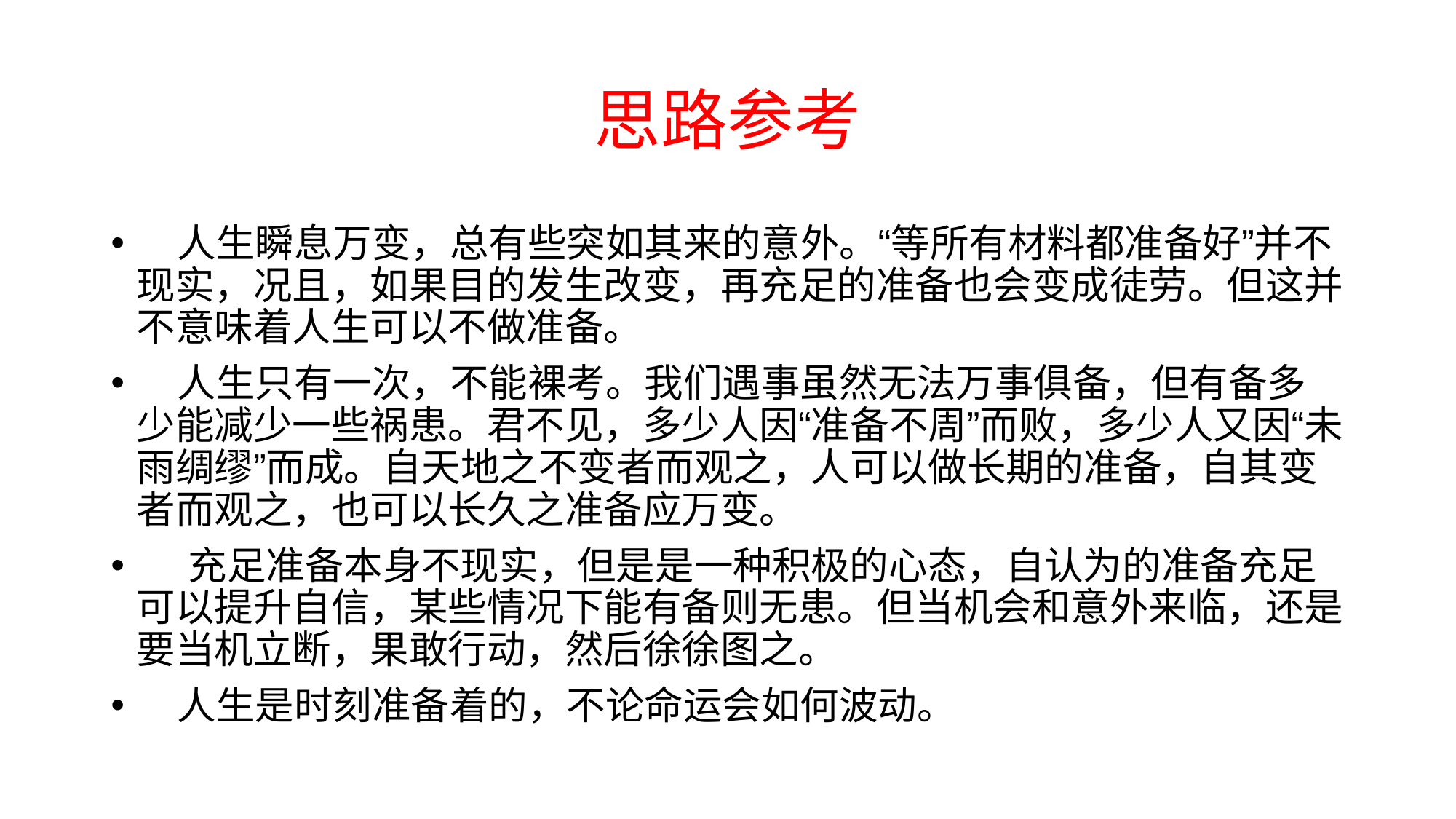

# 思路参考
   人生瞬息万变，总有些突如其来的意外。“等所有材料都准备好”并不现实，况且，如果目的发生改变，再充足的准备也会变成徒劳。但这并不意味着人生可以不做准备。
   人生只有一次，不能裸考。我们遇事虽然无法万事俱备，但有备多少能减少一些祸患。君不见，多少人因“准备不周”而败，多少人又因“未雨绸缪”而成。自天地之不变者而观之，人可以做长期的准备，自其变者而观之，也可以长久之准备应万变。
    充足准备本身不现实，但是是一种积极的心态，自认为的准备充足可以提升自信，某些情况下能有备则无患。但当机会和意外来临，还是要当机立断，果敢行动，然后徐徐图之。
   人生是时刻准备着的，不论命运会如何波动。